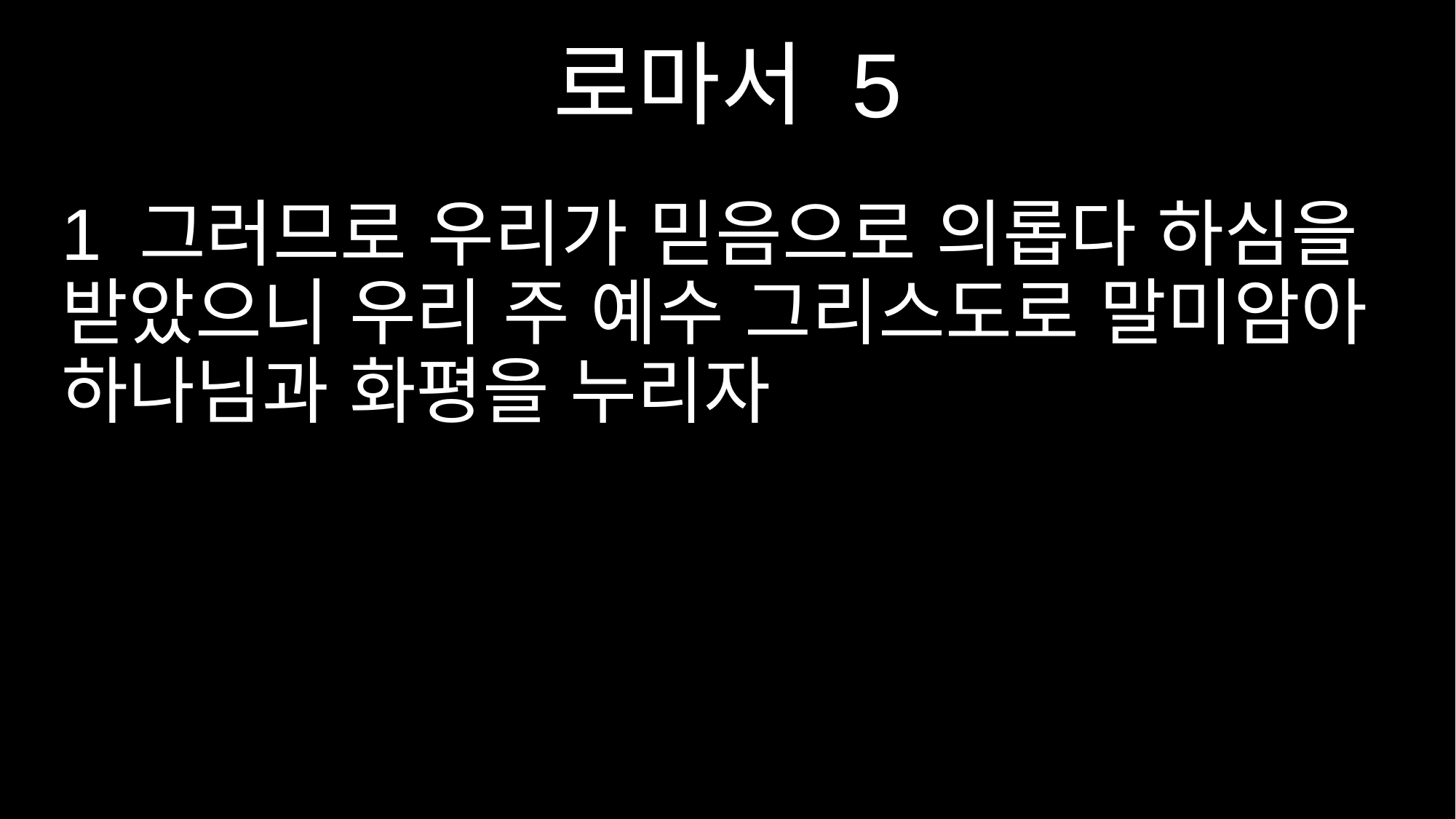

로마서 5
1 그러므로 우리가 믿음으로 의롭다 하심을 받았으니 우리 주 예수 그리스도로 말미암아 하나님과 화평을 누리자